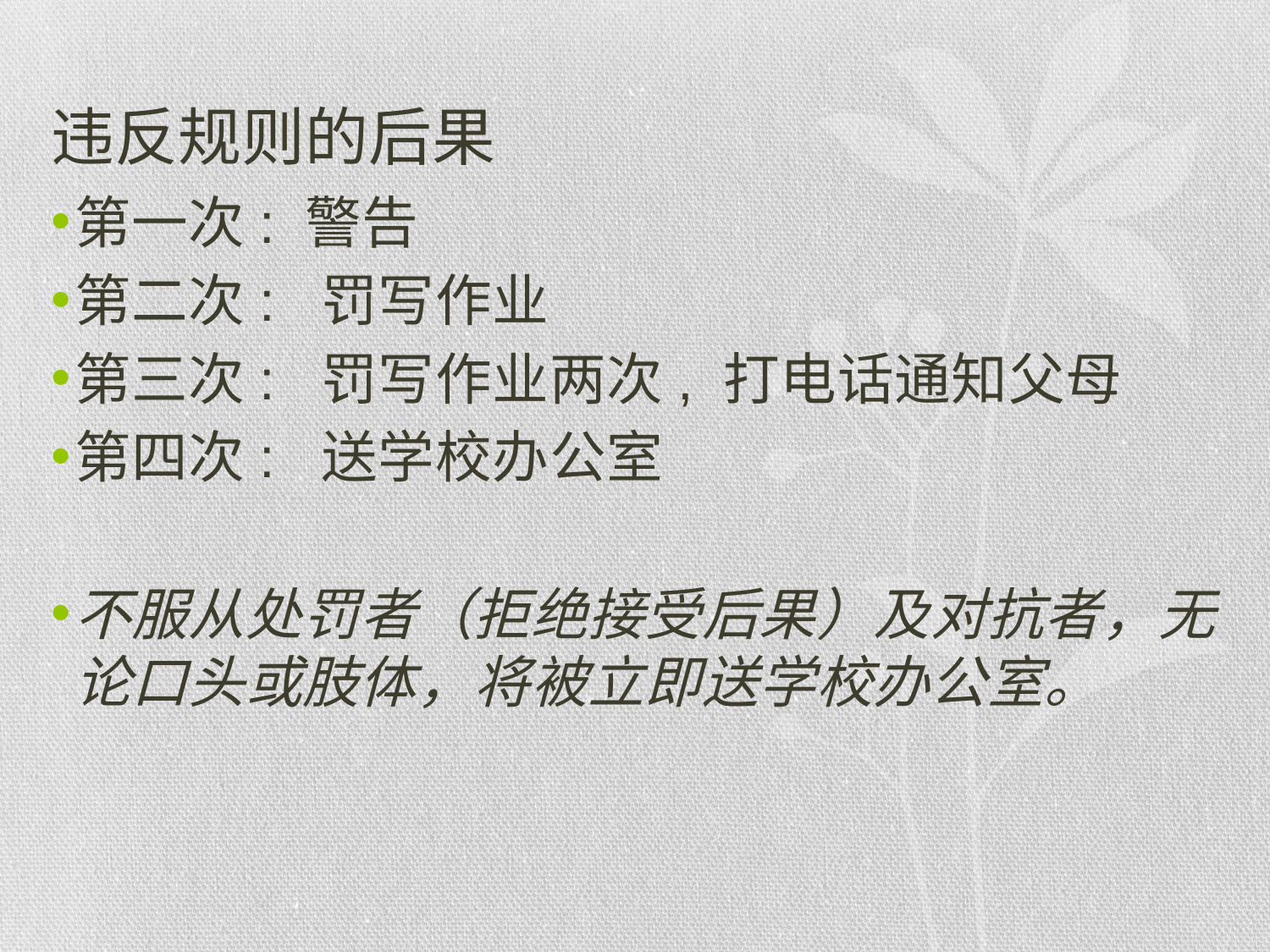

# 违反规则的后果
第一次: 警告
第二次:  罚写作业
第三次:  罚写作业两次, 打电话通知父母
第四次:  送学校办公室

不服从处罚者（拒绝接受后果）及对抗者，无论口头或肢体，将被立即送学校办公室。